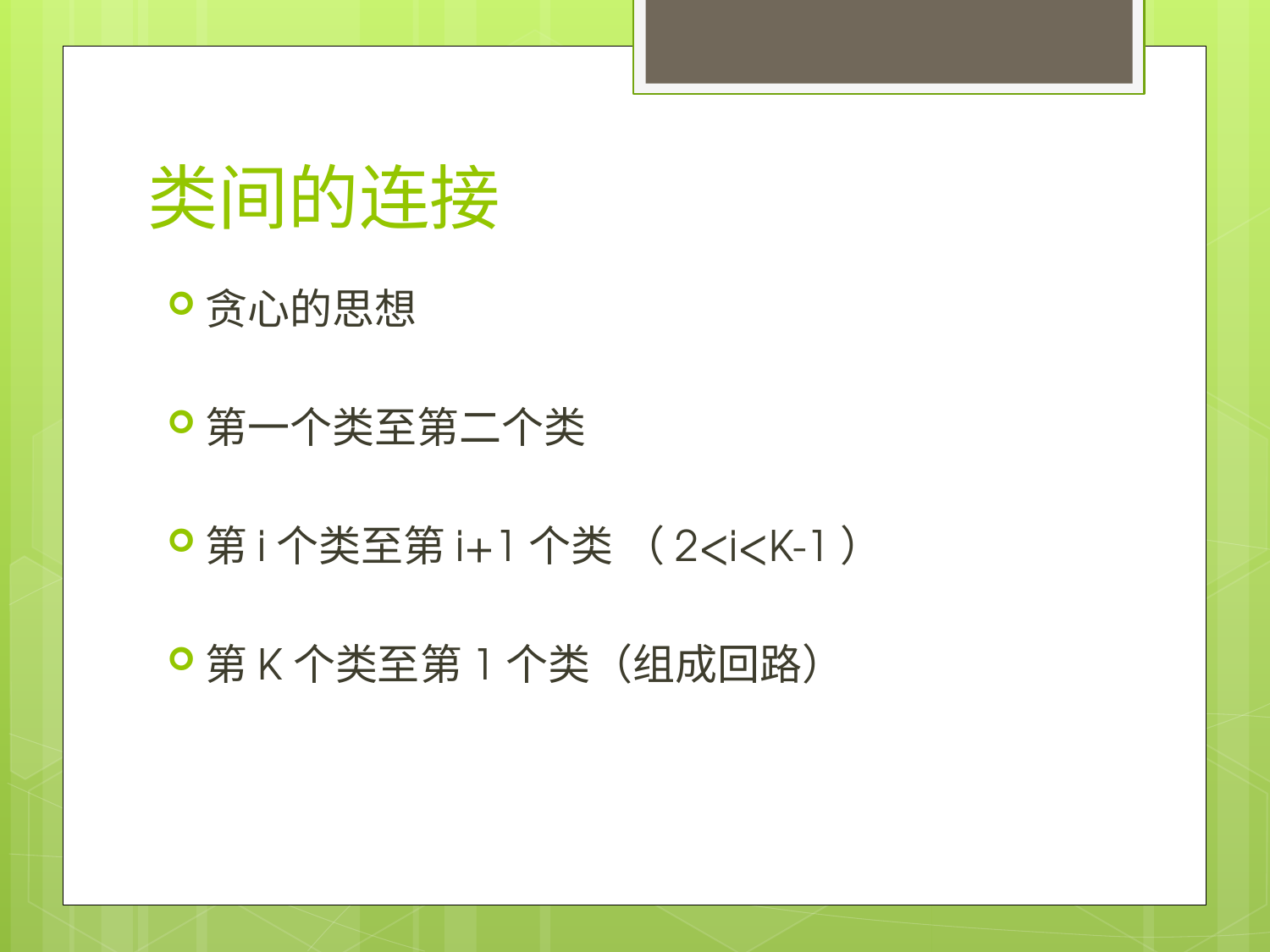

# 类间的连接
贪心的思想

第一个类至第二个类

第i个类至第i+1个类 （2<i<K-1）

第K个类至第1个类（组成回路）